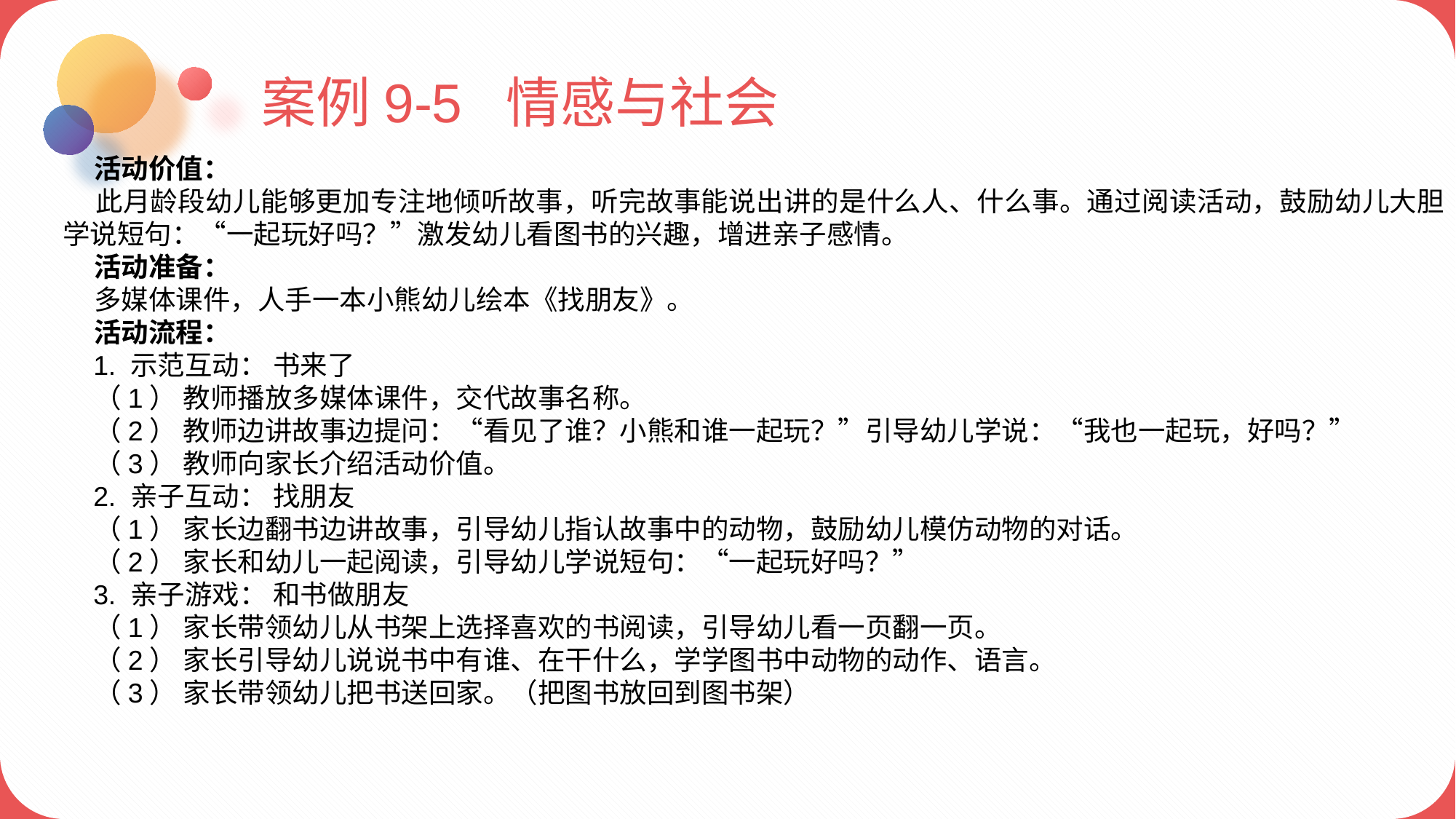

案例9-5  情感与社会
    活动价值：
    此月龄段幼儿能够更加专注地倾听故事，听完故事能说出讲的是什么人、什么事。通过阅读活动，鼓励幼儿大胆学说短句：“一起玩好吗？”激发幼儿看图书的兴趣，增进亲子感情。
    活动准备：
    多媒体课件，人手一本小熊幼儿绘本《找朋友》。
    活动流程：
    1. 示范互动： 书来了
    （1） 教师播放多媒体课件，交代故事名称。
    （2） 教师边讲故事边提问：“看见了谁？小熊和谁一起玩？”引导幼儿学说：“我也一起玩，好吗？”
    （3） 教师向家长介绍活动价值。
    2. 亲子互动： 找朋友
    （1） 家长边翻书边讲故事，引导幼儿指认故事中的动物，鼓励幼儿模仿动物的对话。
    （2） 家长和幼儿一起阅读，引导幼儿学说短句：“一起玩好吗？”
    3. 亲子游戏： 和书做朋友
    （1） 家长带领幼儿从书架上选择喜欢的书阅读，引导幼儿看一页翻一页。
    （2） 家长引导幼儿说说书中有谁、在干什么，学学图书中动物的动作、语言。
    （3） 家长带领幼儿把书送回家。（把图书放回到图书架）